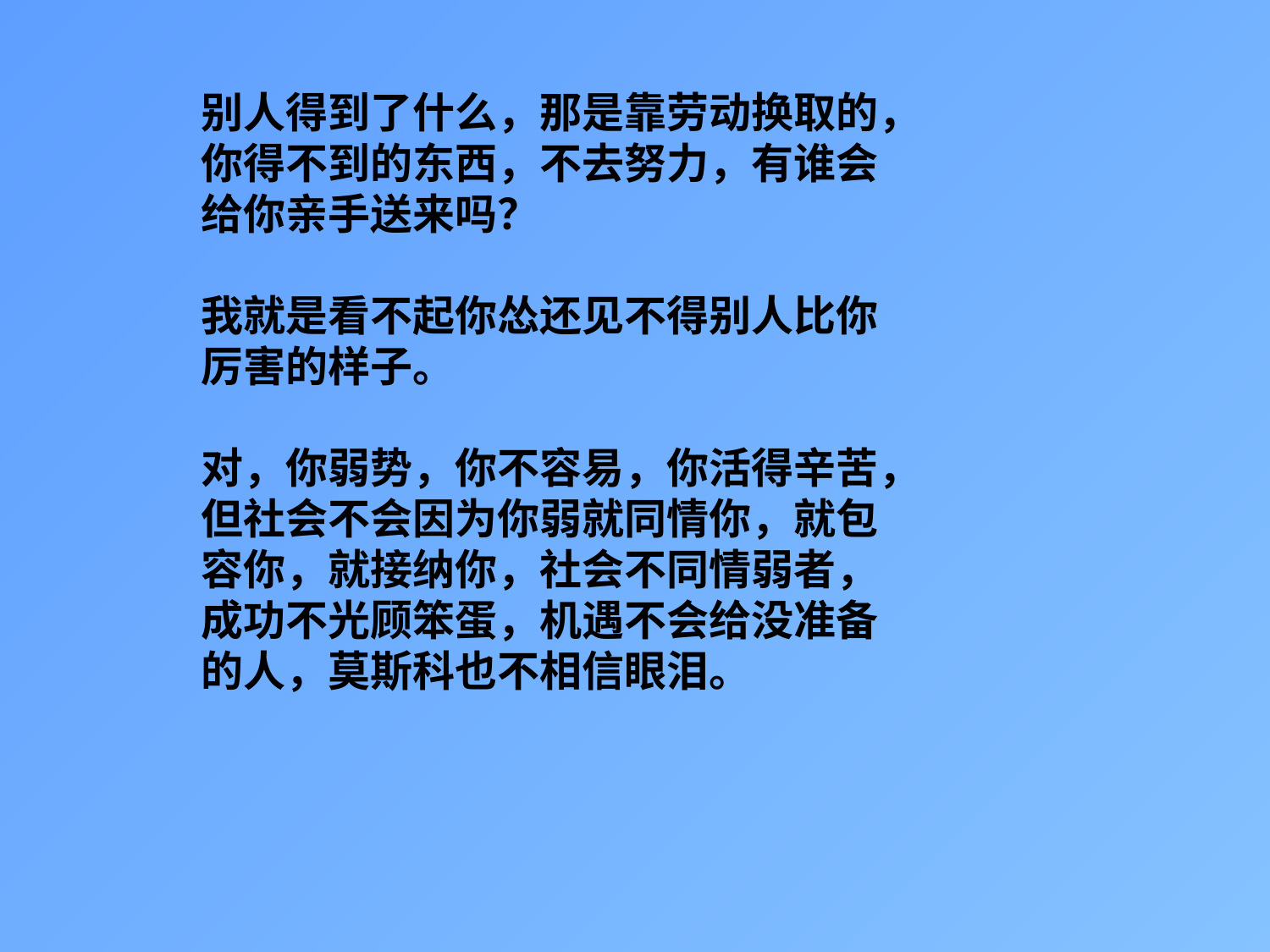

别人得到了什么，那是靠劳动换取的，你得不到的东西，不去努力，有谁会给你亲手送来吗？

我就是看不起你怂还见不得别人比你厉害的样子。

对，你弱势，你不容易，你活得辛苦，但社会不会因为你弱就同情你，就包容你，就接纳你，社会不同情弱者，成功不光顾笨蛋，机遇不会给没准备的人，莫斯科也不相信眼泪。